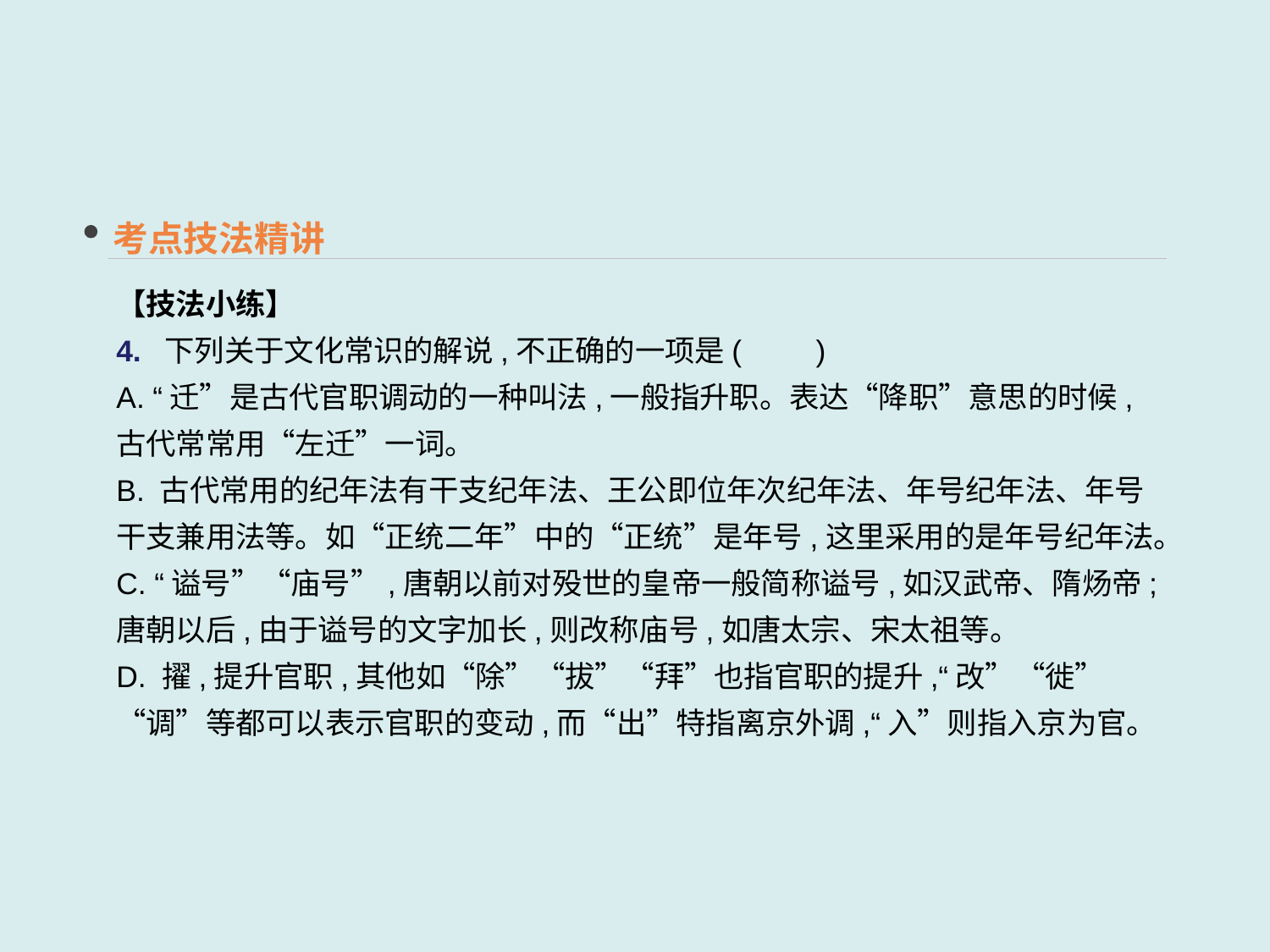

考点技法精讲

【技法小练】
4.  下列关于文化常识的解说,不正确的一项是(　　)
A. “迁”是古代官职调动的一种叫法,一般指升职。表达“降职”意思的时候,古代常常用“左迁”一词。
B. 古代常用的纪年法有干支纪年法、王公即位年次纪年法、年号纪年法、年号干支兼用法等。如“正统二年”中的“正统”是年号,这里采用的是年号纪年法。
C. “谥号”“庙号”,唐朝以前对殁世的皇帝一般简称谥号,如汉武帝、隋炀帝;唐朝以后,由于谥号的文字加长,则改称庙号,如唐太宗、宋太祖等。
D. 擢,提升官职,其他如“除”“拔”“拜”也指官职的提升,“改”“徙”“调”等都可以表示官职的变动,而“出”特指离京外调,“入”则指入京为官。